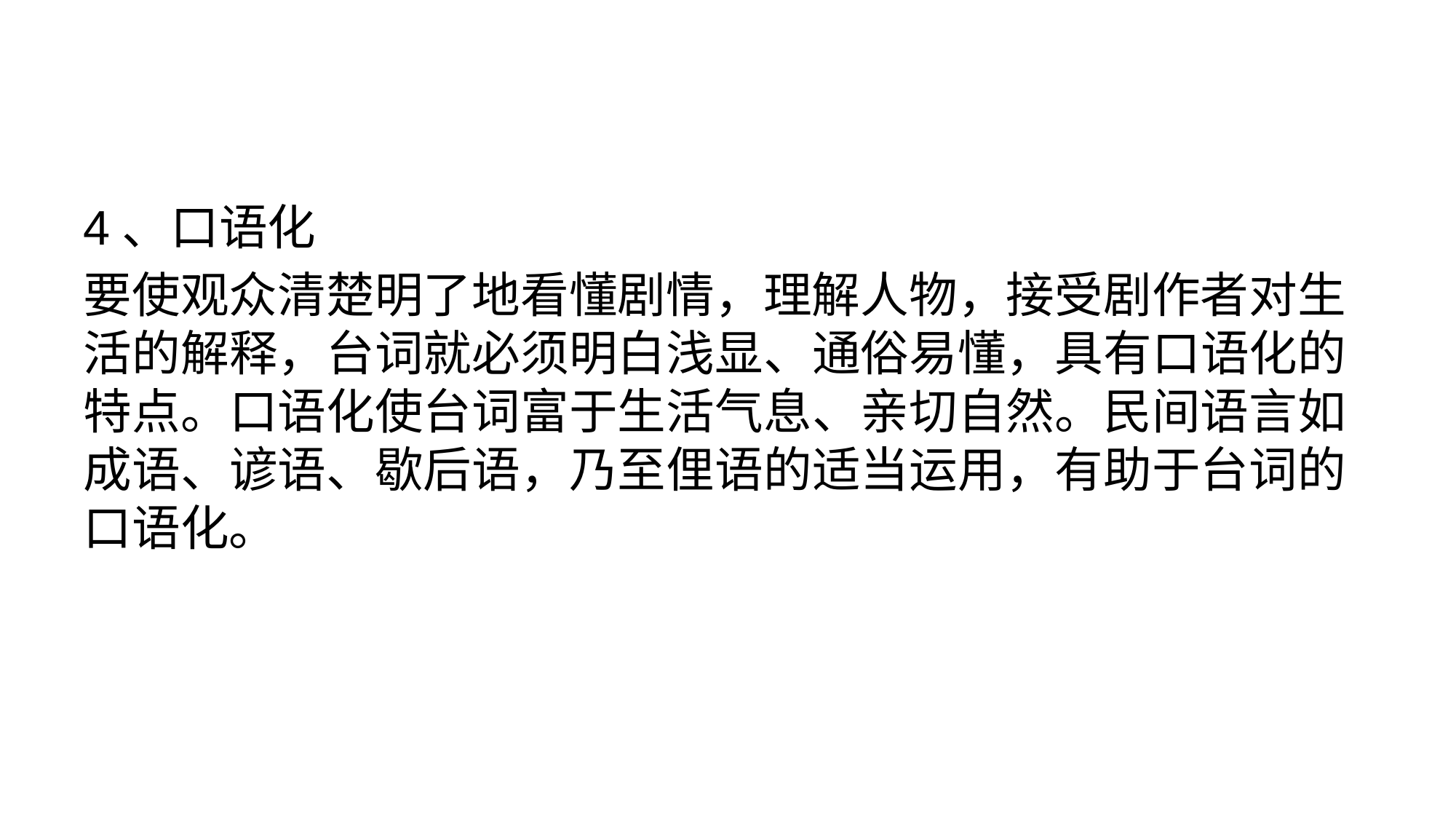

#
4、口语化
要使观众清楚明了地看懂剧情，理解人物，接受剧作者对生活的解释，台词就必须明白浅显、通俗易懂，具有口语化的特点。口语化使台词富于生活气息、亲切自然。民间语言如成语、谚语、歇后语，乃至俚语的适当运用，有助于台词的口语化。